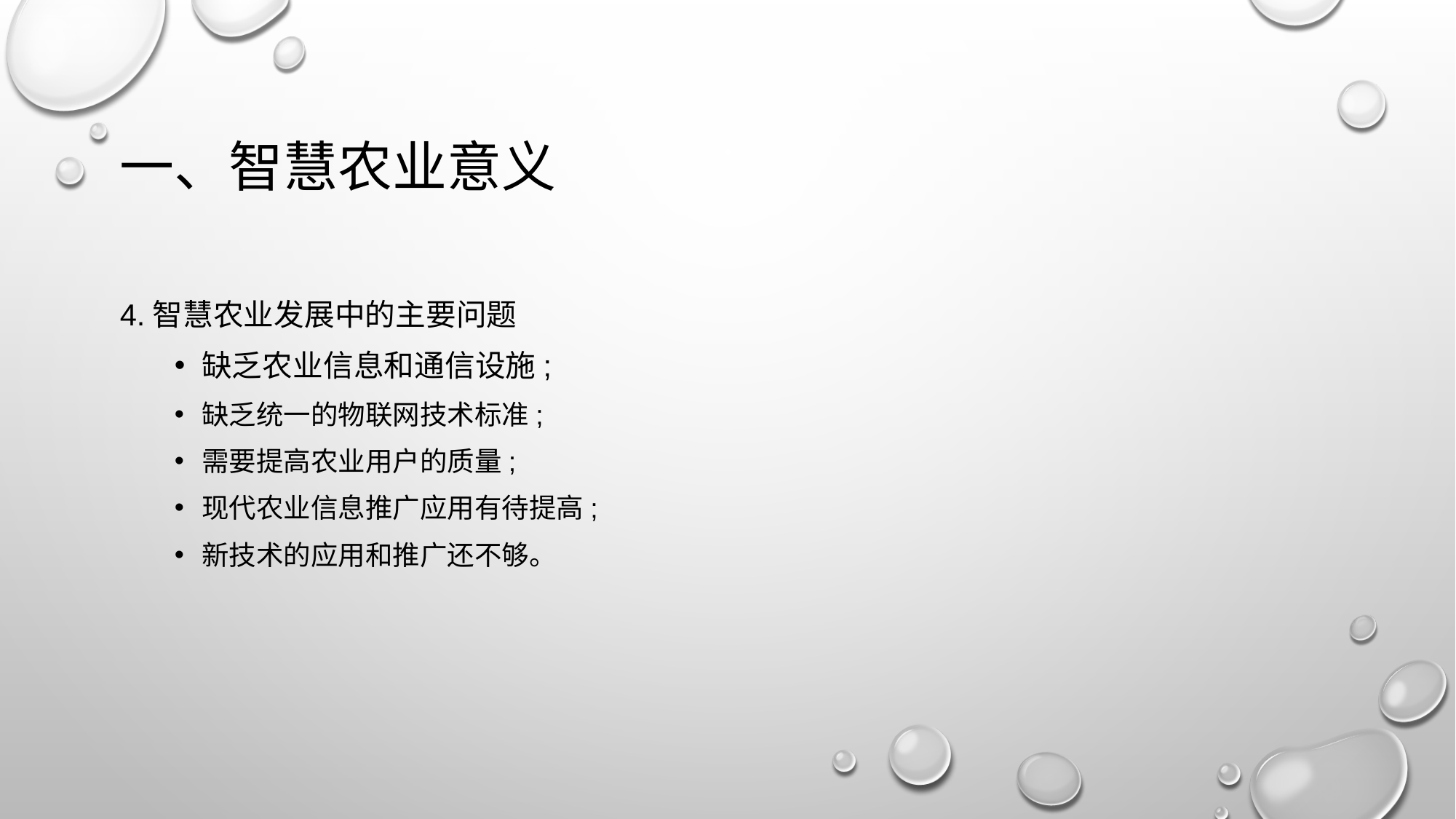

# 一、智慧农业意义
4.智慧农业发展中的主要问题
缺乏农业信息和通信设施;
缺乏统一的物联网技术标准;
需要提高农业用户的质量;
现代农业信息推广应用有待提高;
新技术的应用和推广还不够。